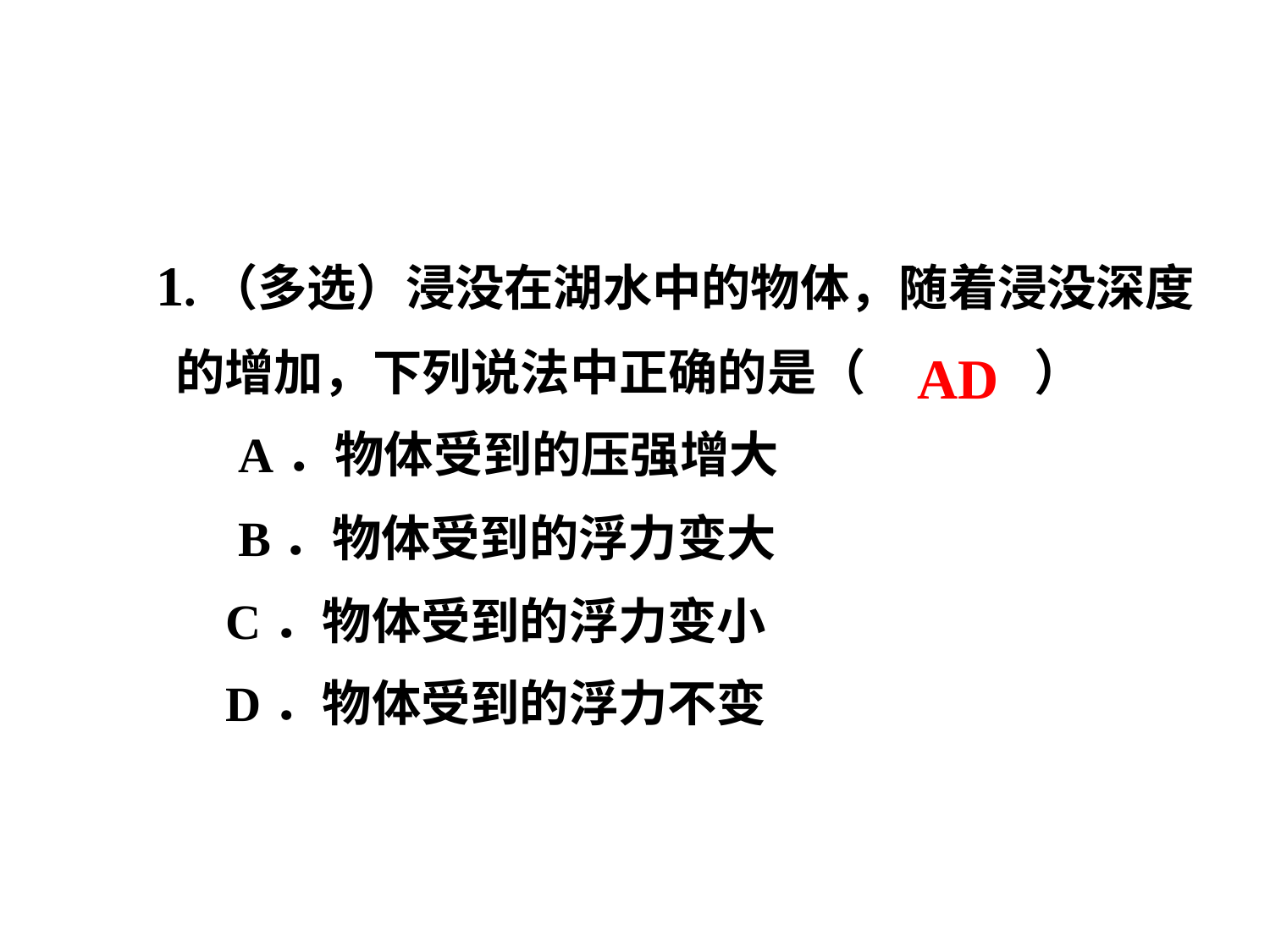

1.（多选）浸没在湖水中的物体，随着浸没深度的增加，下列说法中正确的是（               ）
　　A．物体受到的压强增大
　　B．物体受到的浮力变大
        C．物体受到的浮力变小
        D．物体受到的浮力不变
AD